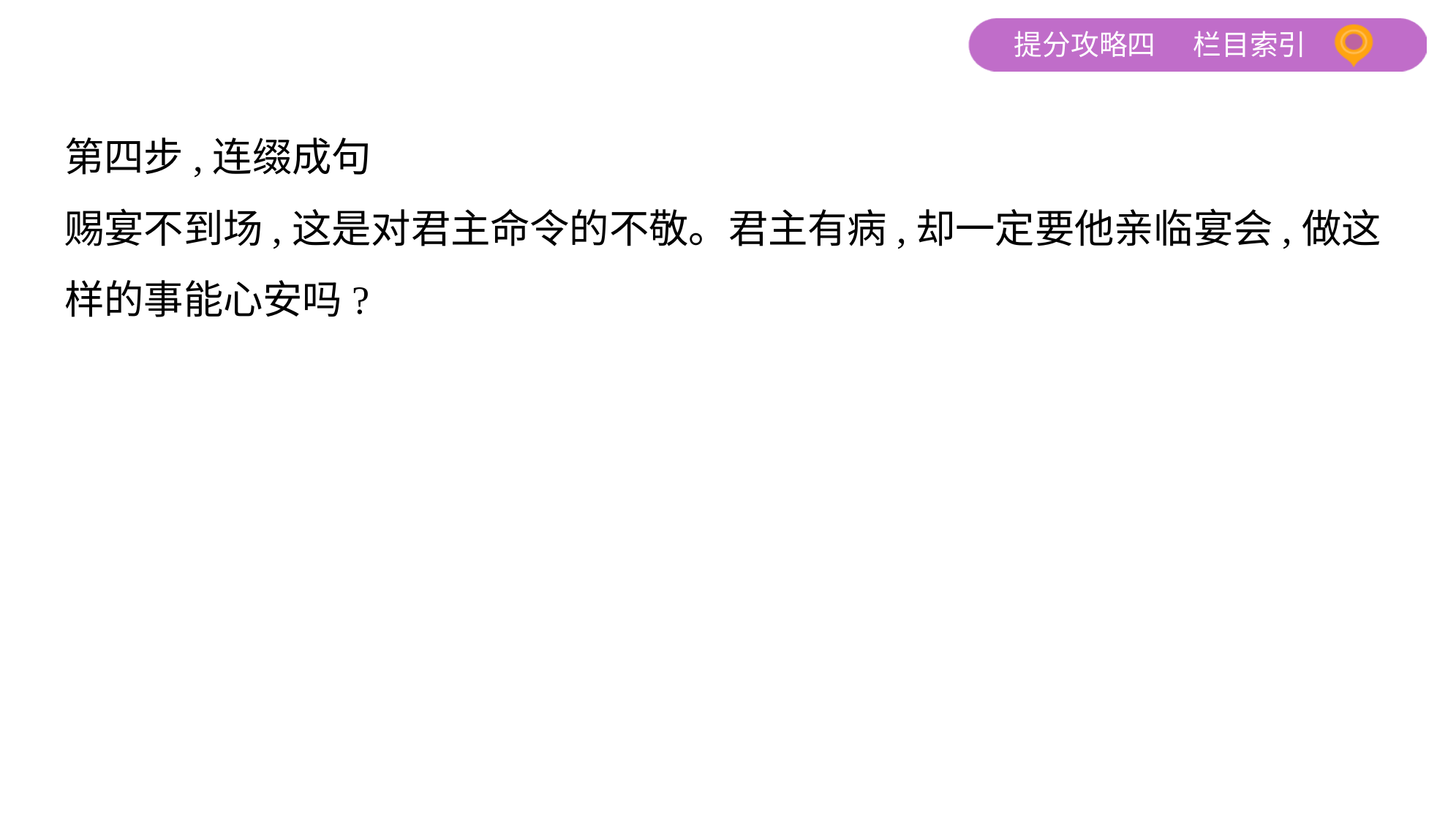

第四步,连缀成句
赐宴不到场,这是对君主命令的不敬。君主有病,却一定要他亲临宴会,做这
样的事能心安吗?